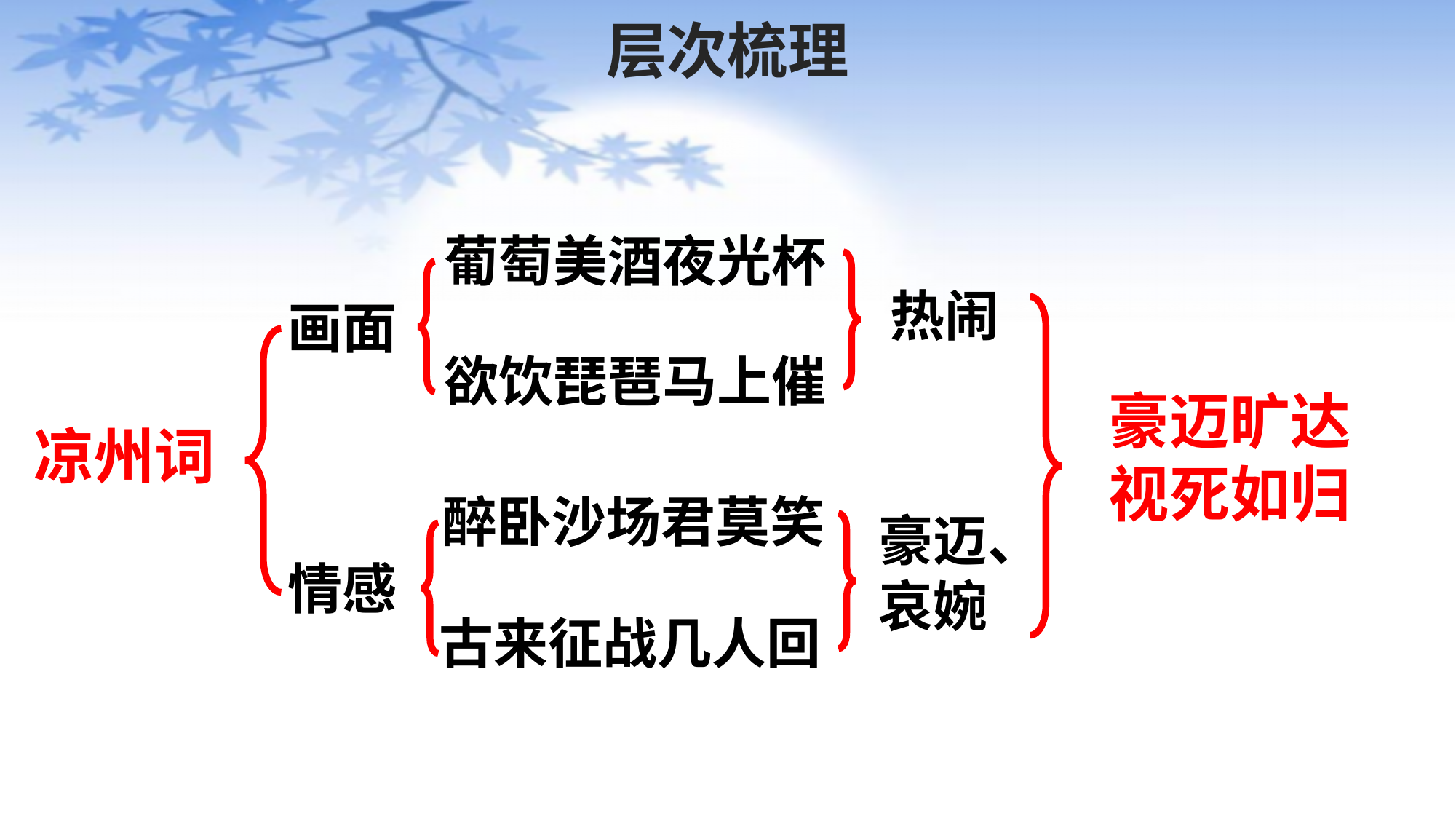

# 层次梳理
葡萄美酒夜光杯

热闹
画面

欲饮琵琶马上催
豪迈旷达
视死如归
凉州词
醉卧沙场君莫笑
豪迈、哀婉

情感

古来征战几人回